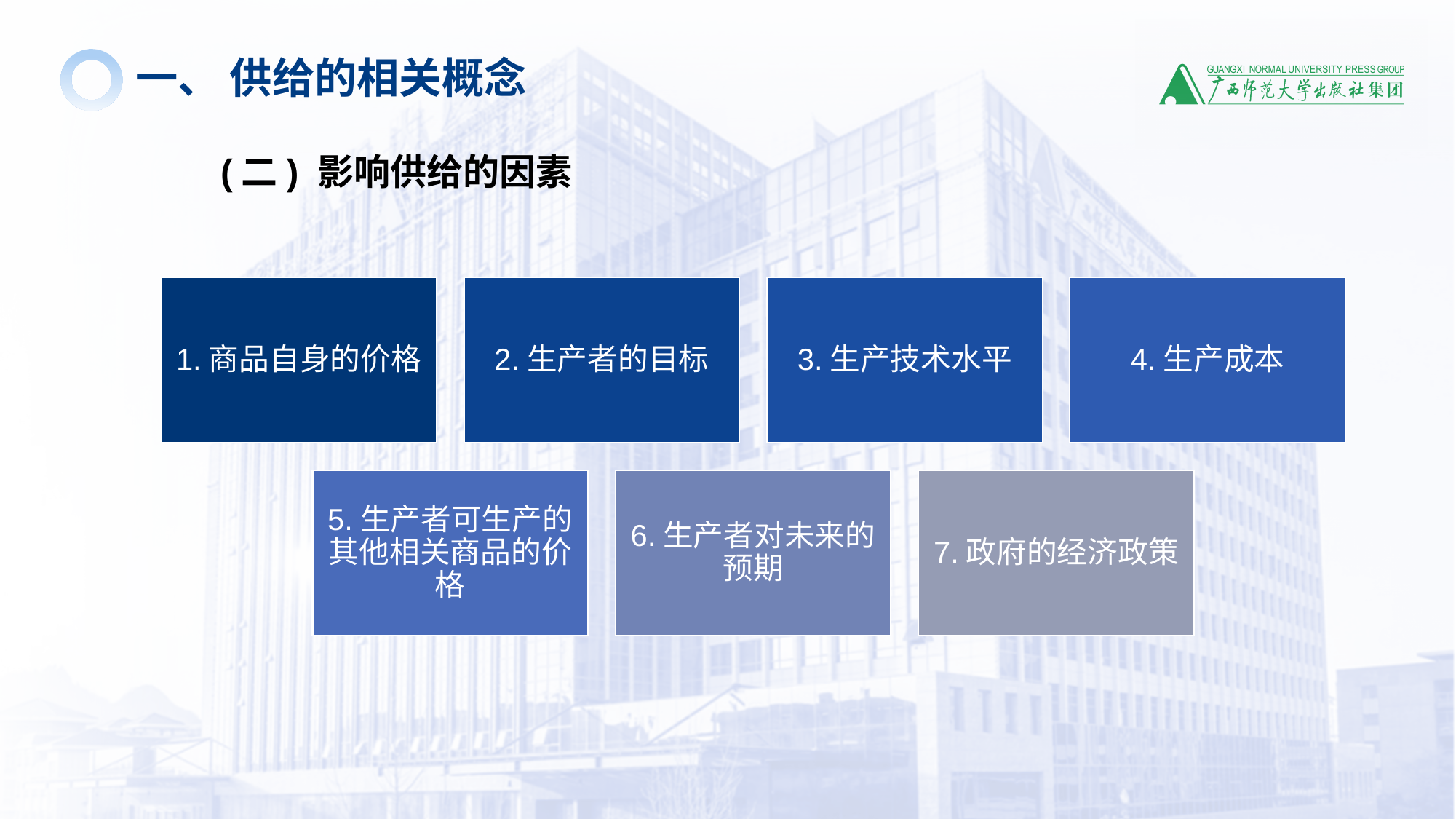

一、 供给的相关概念

(二) 影响供给的因素
1.商品自身的价格
2.生产者的目标
3.生产技术水平
4.生产成本
5.生产者可生产的其他相关商品的价格
6.生产者对未来的预期
7.政府的经济政策